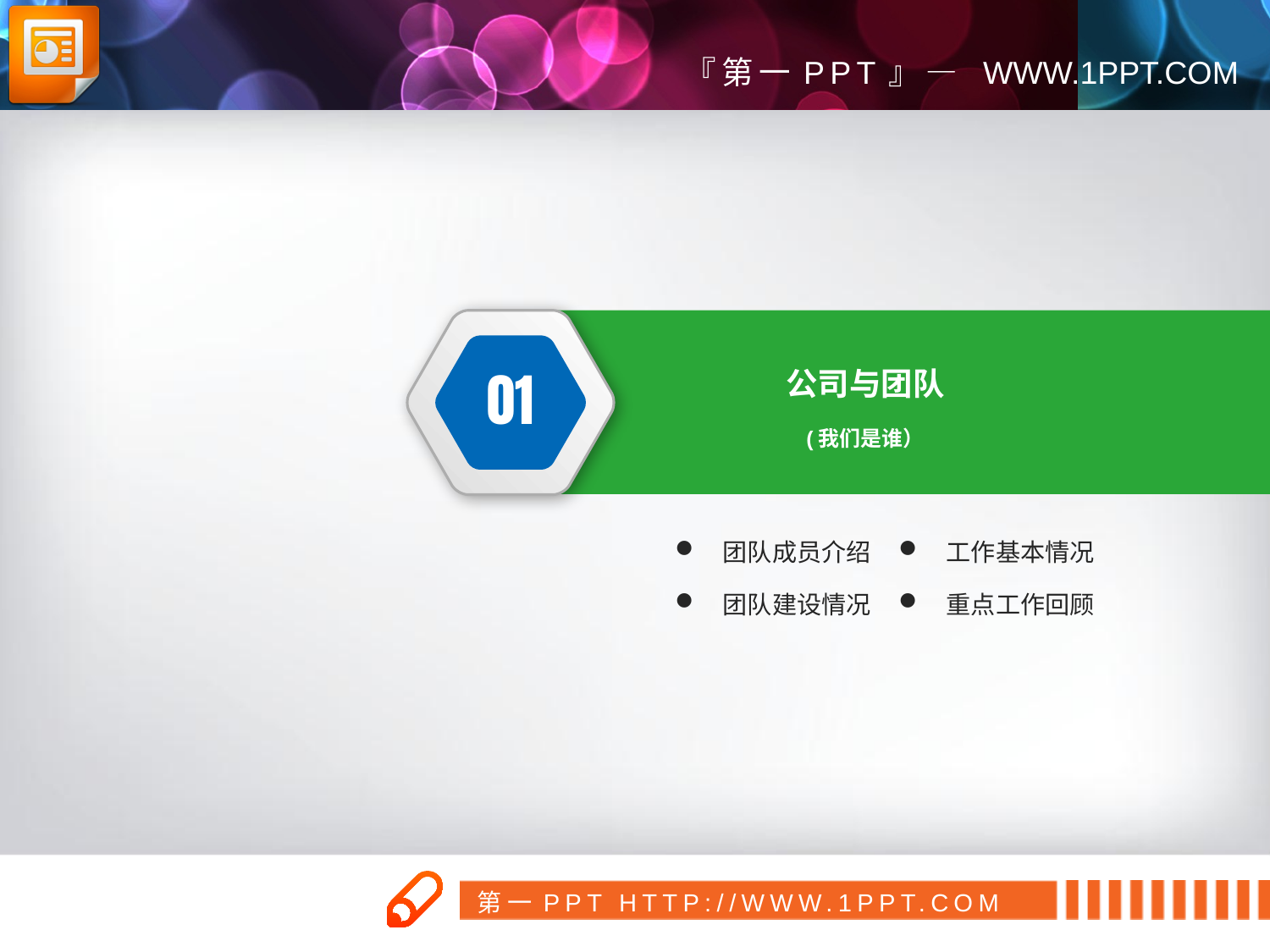

01

公司与团队
(我们是谁）
团队成员介绍
工作基本情况
团队建设情况
重点工作回顾